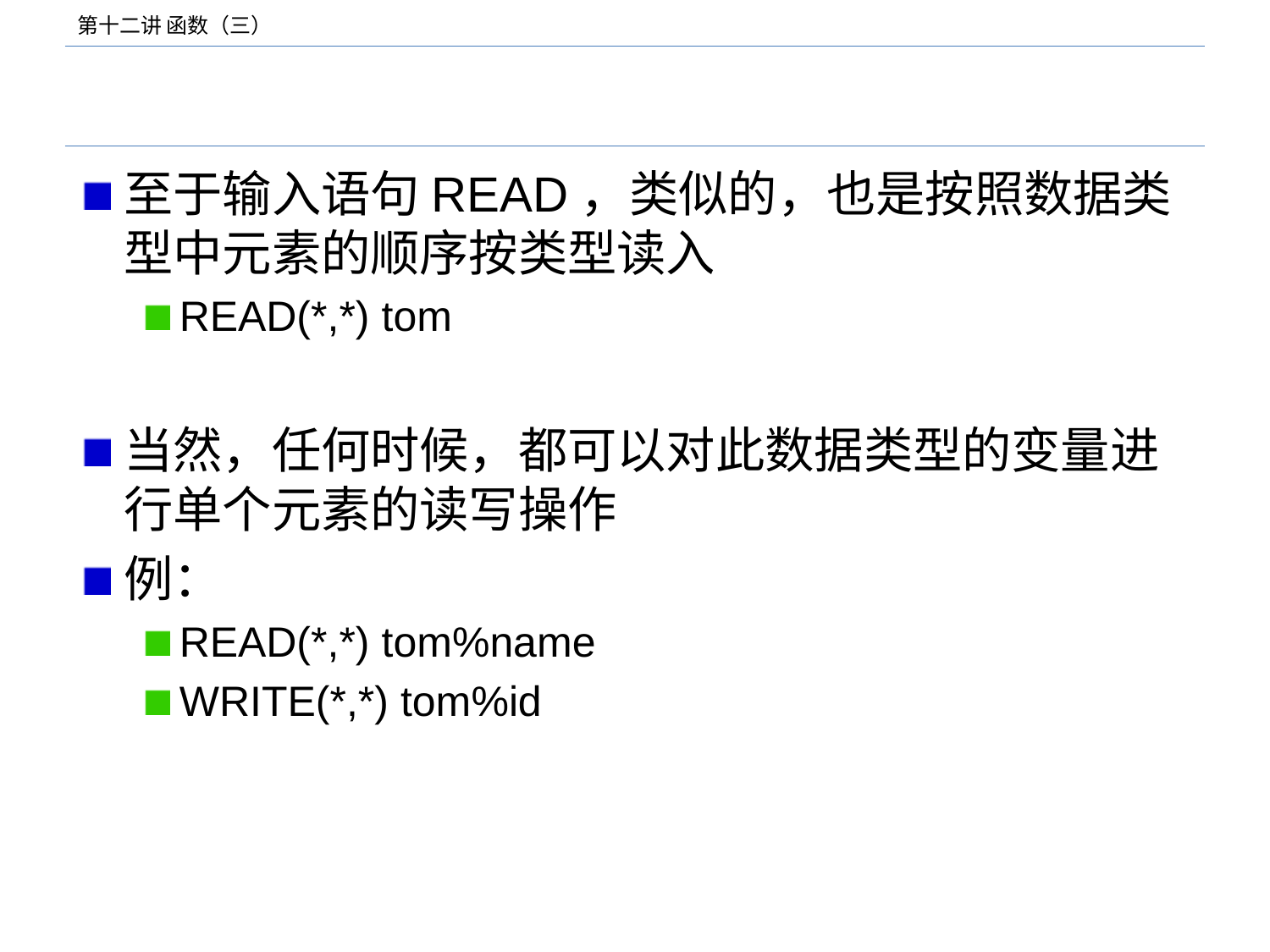

#
至于输入语句READ，类似的，也是按照数据类型中元素的顺序按类型读入
READ(*,*) tom

当然，任何时候，都可以对此数据类型的变量进行单个元素的读写操作
例：
READ(*,*) tom%name
WRITE(*,*) tom%id